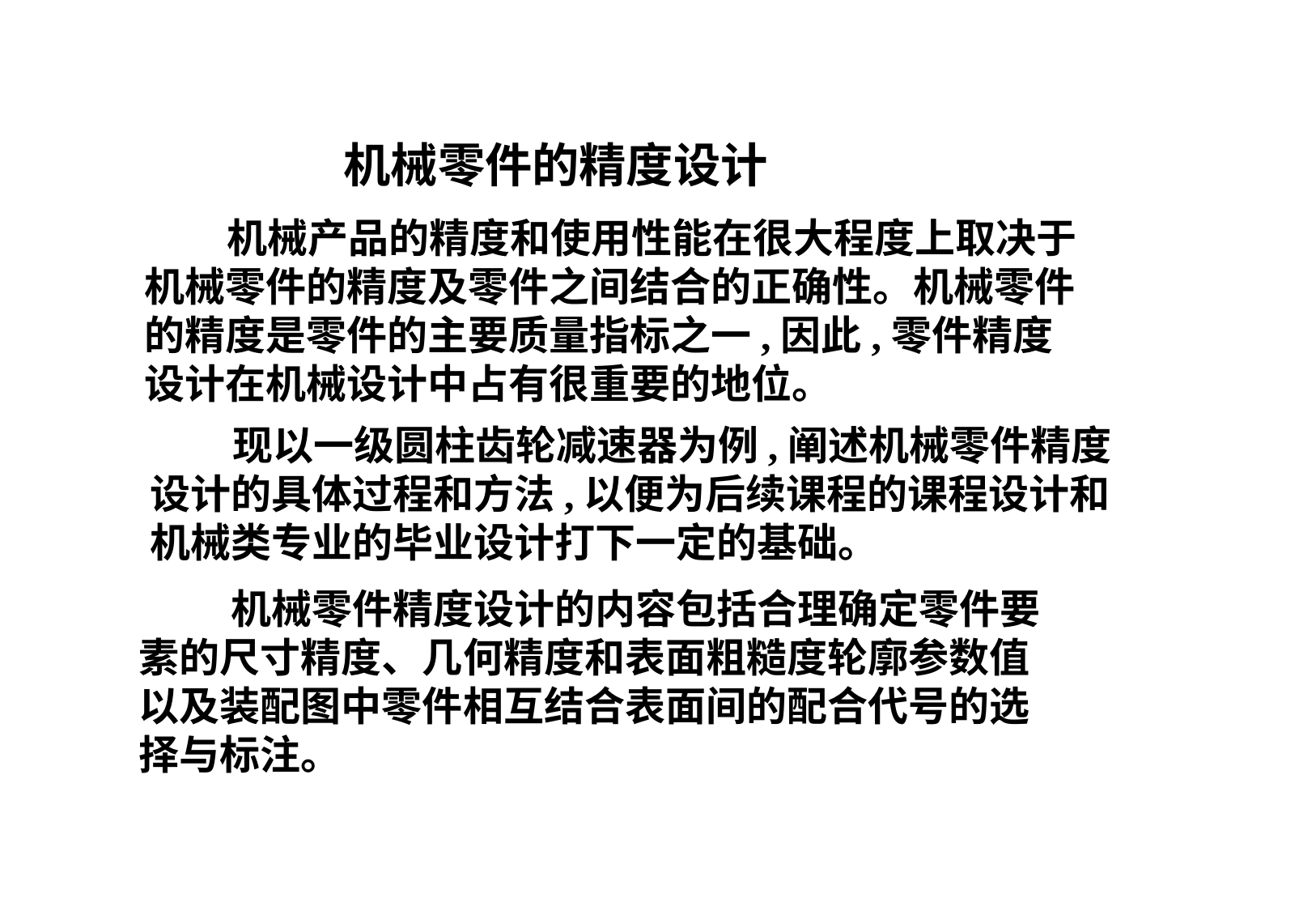

3
机械零件的精度设计
        机械产品的精度和使用性能在很大程度上取决于机械零件的精度及零件之间结合的正确性。机械零件的精度是零件的主要质量指标之一,因此,零件精度设计在机械设计中占有很重要的地位。
        现以一级圆柱齿轮减速器为例,阐述机械零件精度设计的具体过程和方法,以便为后续课程的课程设计和机械类专业的毕业设计打下一定的基础。
         机械零件精度设计的内容包括合理确定零件要素的尺寸精度、几何精度和表面粗糙度轮廓参数值以及装配图中零件相互结合表面间的配合代号的选择与标注。